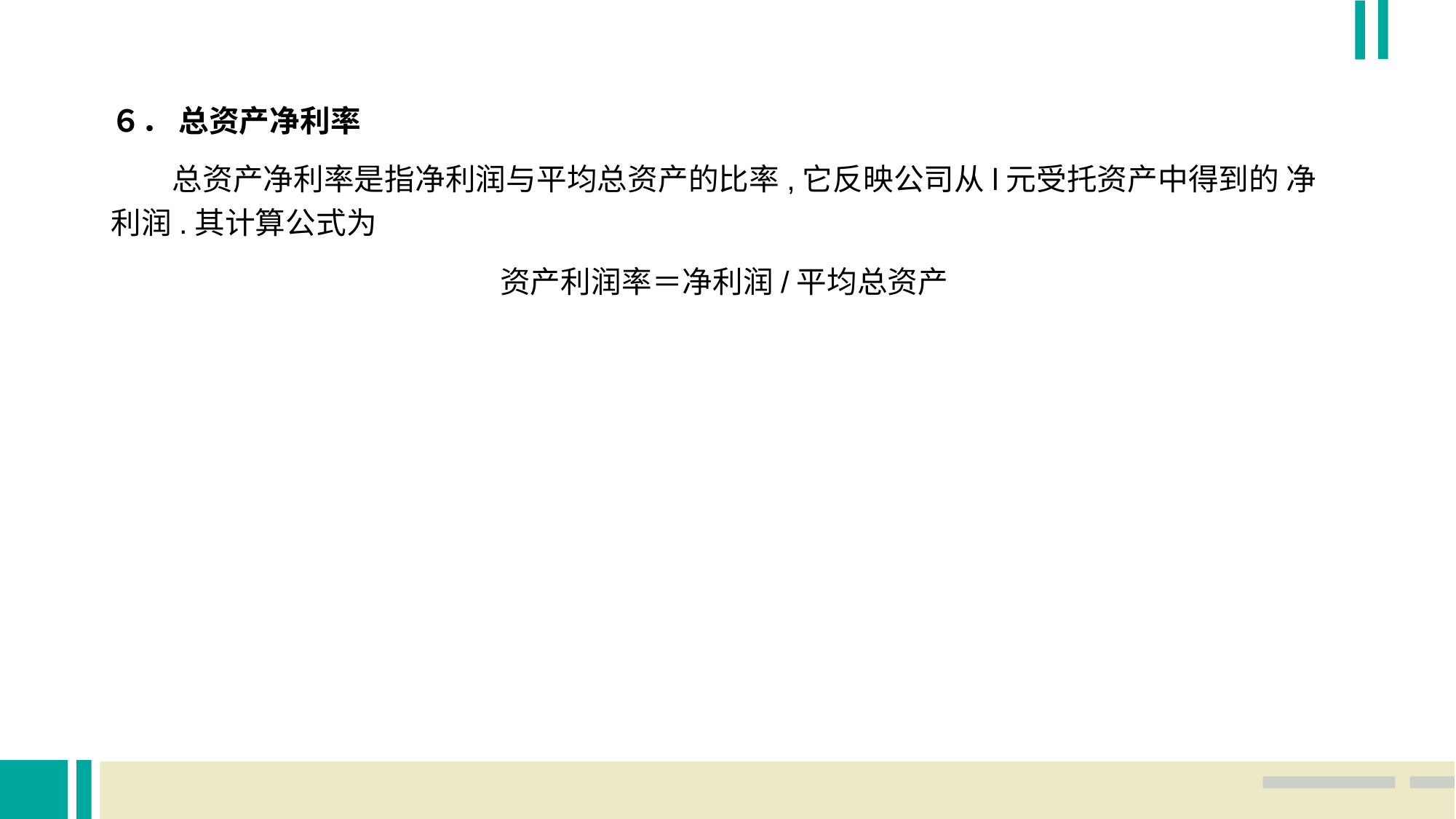

６． 总资产净利率
        总资产净利率是指净利润与平均总资产的比率,它反映公司从l元受托资产中得到的 净利润.其计算公式为
资产利润率＝净利润/平均总资产